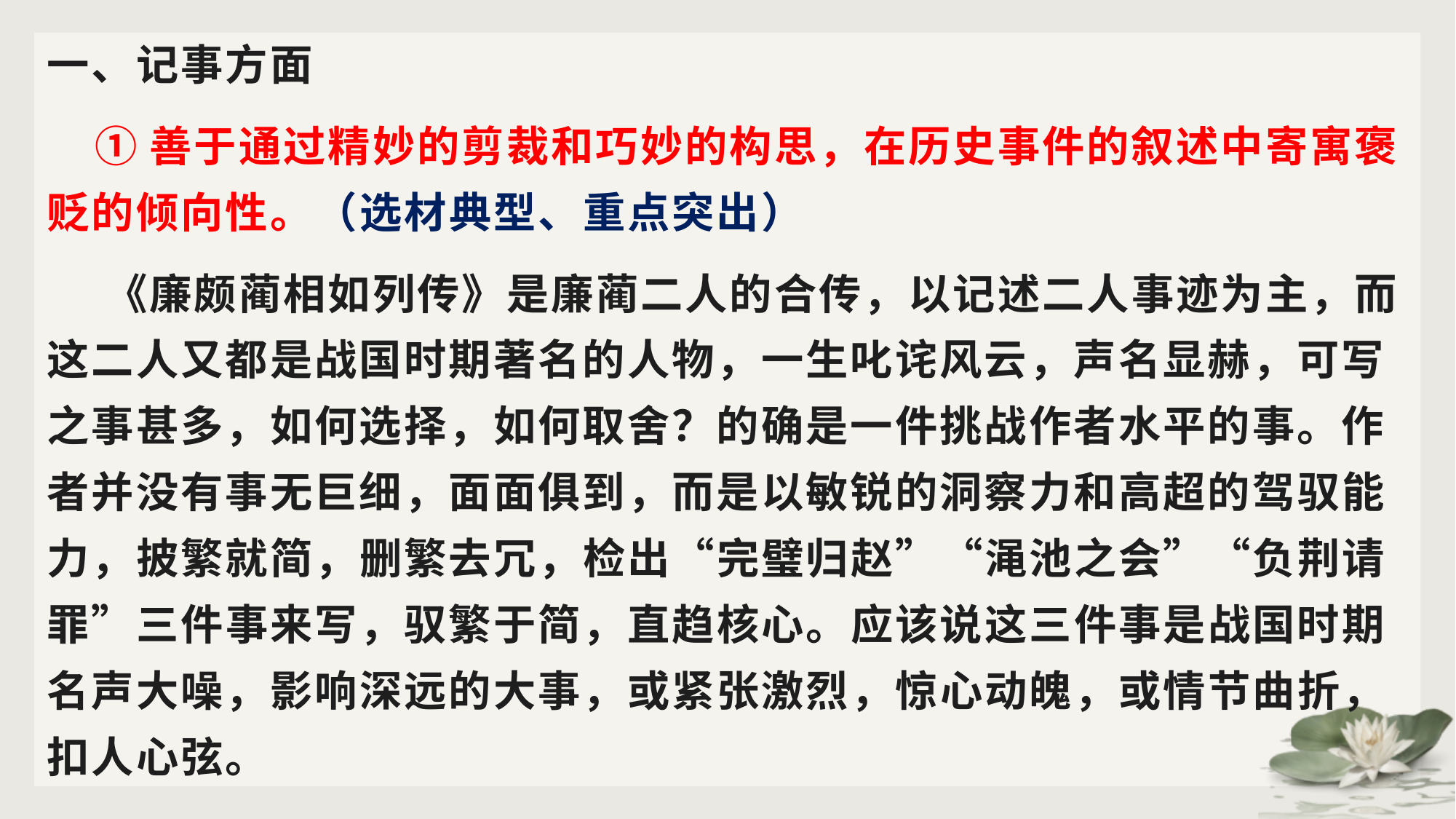

一、记事方面
    ①善于通过精妙的剪裁和巧妙的构思，在历史事件的叙述中寄寓褒贬的倾向性。（选材典型、重点突出）
    《廉颇蔺相如列传》是廉蔺二人的合传，以记述二人事迹为主，而这二人又都是战国时期著名的人物，一生叱诧风云，声名显赫，可写之事甚多，如何选择，如何取舍？的确是一件挑战作者水平的事。作者并没有事无巨细，面面俱到，而是以敏锐的洞察力和高超的驾驭能力，披繁就简，删繁去冗，检出“完璧归赵”“渑池之会”“负荆请罪”三件事来写，驭繁于简，直趋核心。应该说这三件事是战国时期名声大噪，影响深远的大事，或紧张激烈，惊心动魄，或情节曲折，扣人心弦。